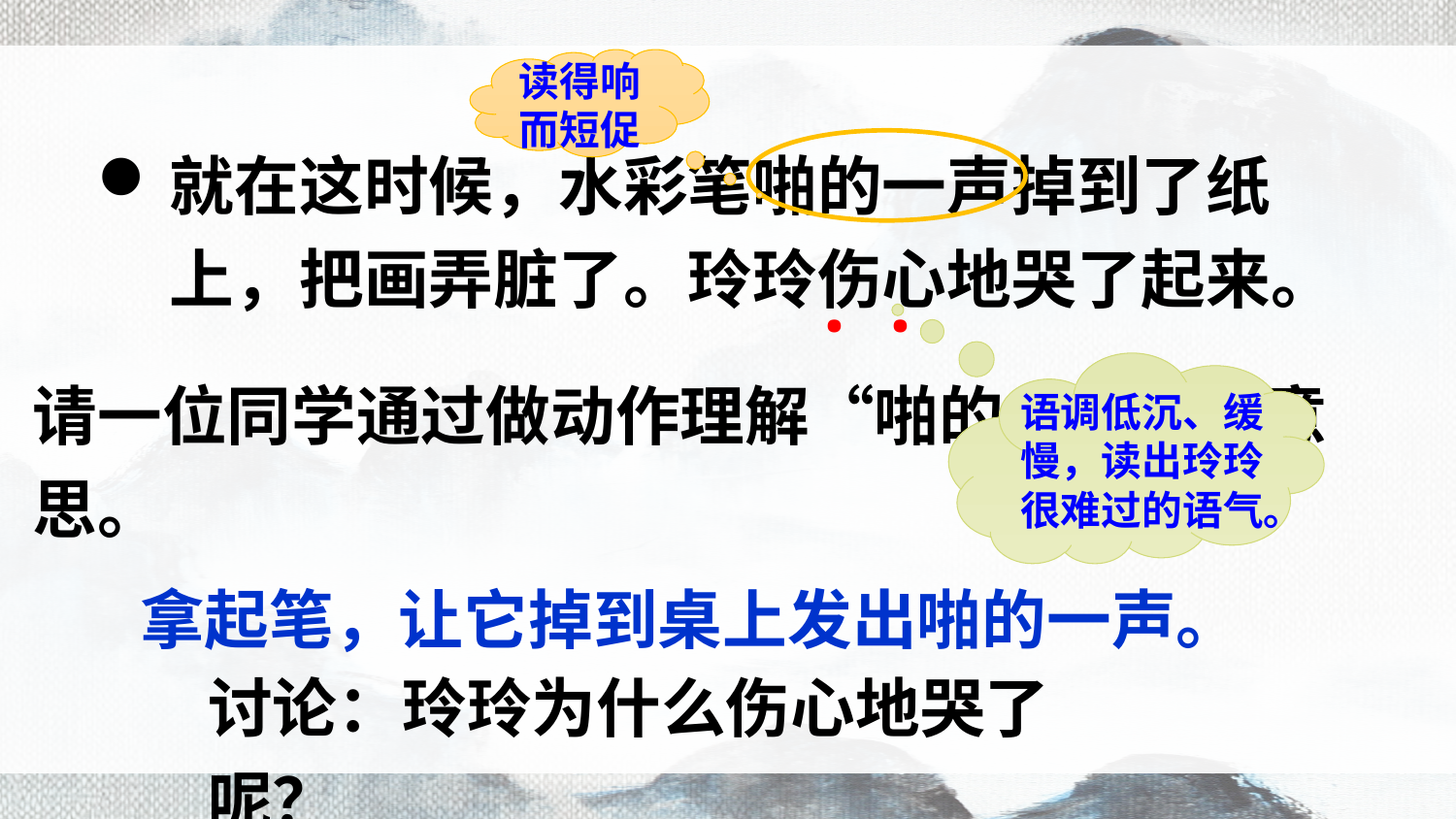

读得响而短促
就在这时候，水彩笔啪的一声掉到了纸上，把画弄脏了。玲玲伤心地哭了起来。

·
·
请一位同学通过做动作理解“啪的一声”的意思。

语调低沉、缓慢，读出玲玲很难过的语气。
拿起笔，让它掉到桌上发出啪的一声。
讨论：玲玲为什么伤心地哭了呢？